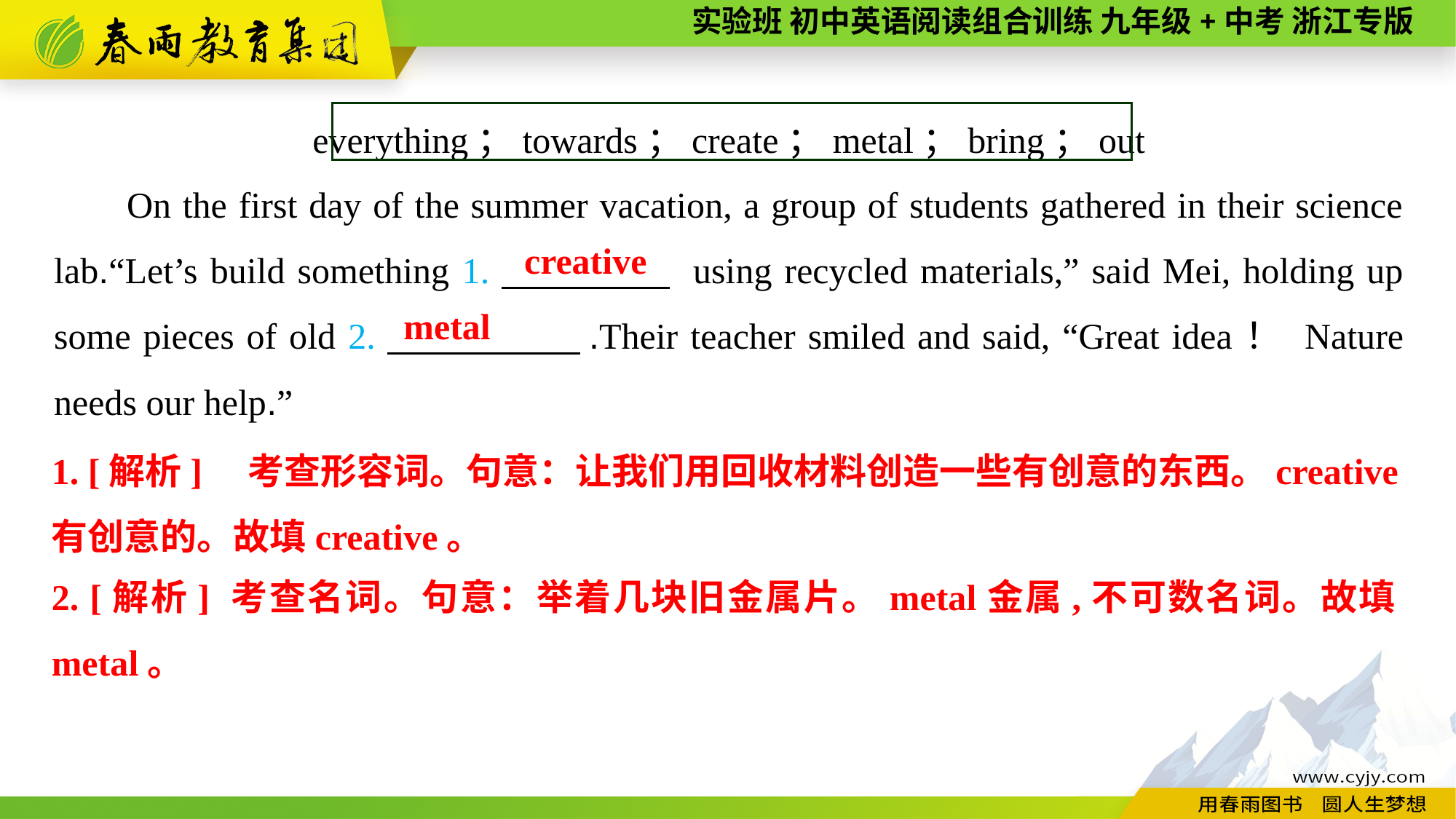

everything；towards；create；metal；bring；out
On the first day of the summer vacation, a group of students gathered in their science lab.“Let’s build something 1.　        　 using recycled materials,” said Mei, holding up some pieces of old 2.　          　.Their teacher smiled and said, “Great idea！ Nature needs our help.”

creative
metal
1. [解析]　考查形容词。句意：让我们用回收材料创造一些有创意的东西。creative有创意的。故填creative。
2. [解析] 考查名词。句意：举着几块旧金属片。metal金属,不可数名词。故填metal。